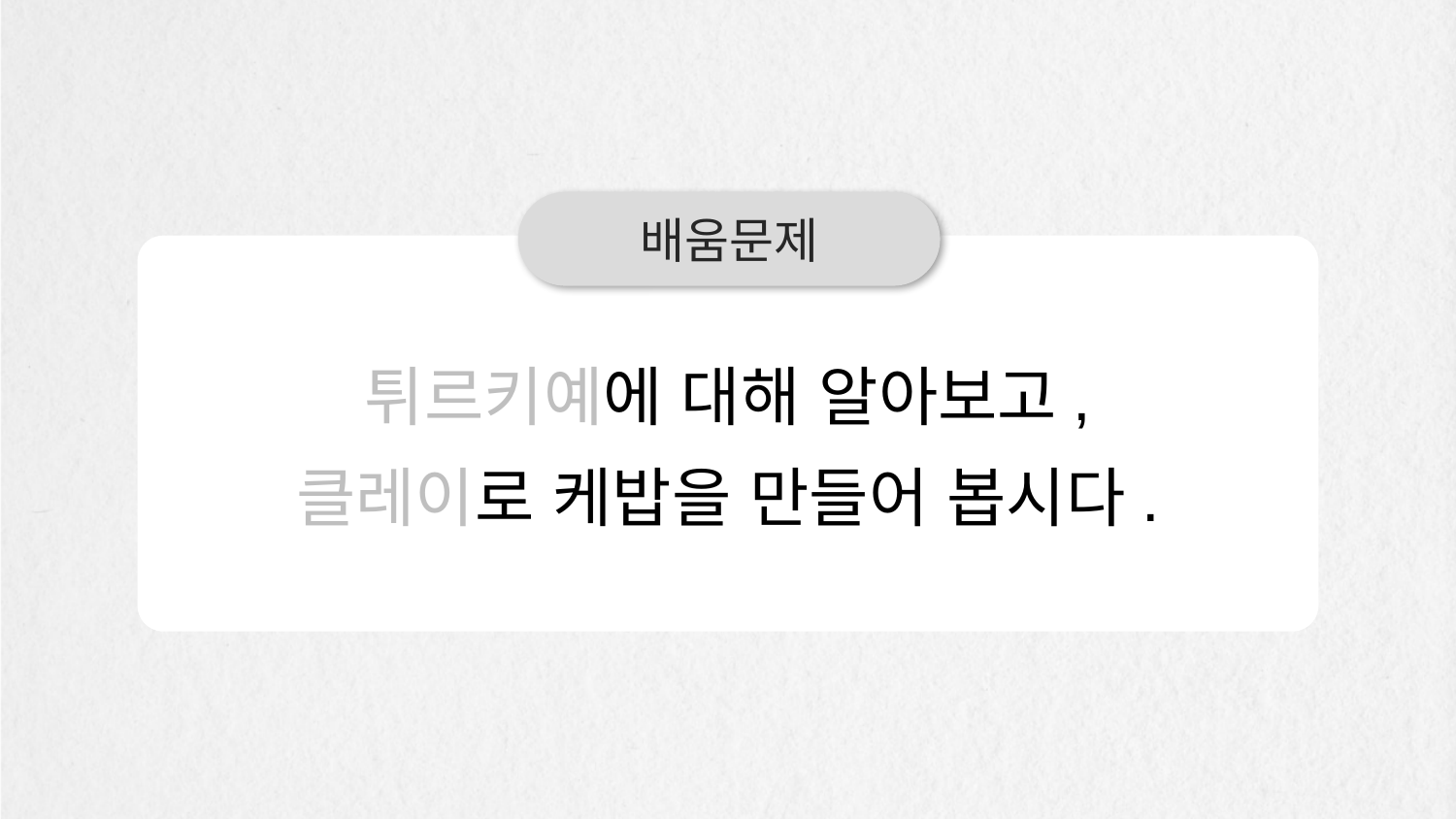

배움문제

튀르키예에 대해 알아보고,
클레이로 케밥을 만들어 봅시다.